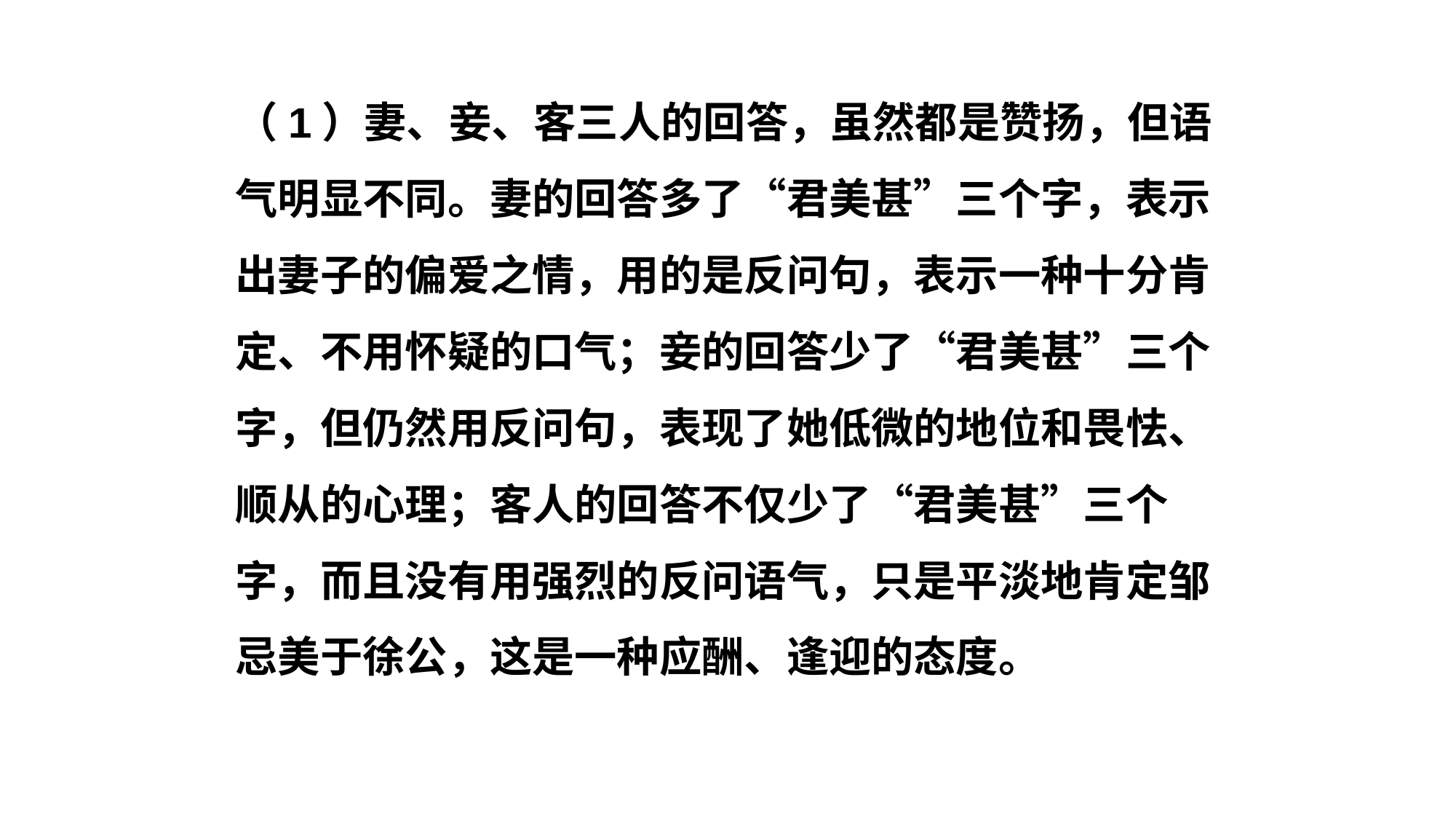

（1）妻、妾、客三人的回答，虽然都是赞扬，但语气明显不同。妻的回答多了“君美甚”三个字，表示出妻子的偏爱之情，用的是反问句，表示一种十分肯定、不用怀疑的口气；妾的回答少了“君美甚”三个字，但仍然用反问句，表现了她低微的地位和畏怯、顺从的心理；客人的回答不仅少了“君美甚”三个字，而且没有用强烈的反问语气，只是平淡地肯定邹忌美于徐公，这是一种应酬、逢迎的态度。